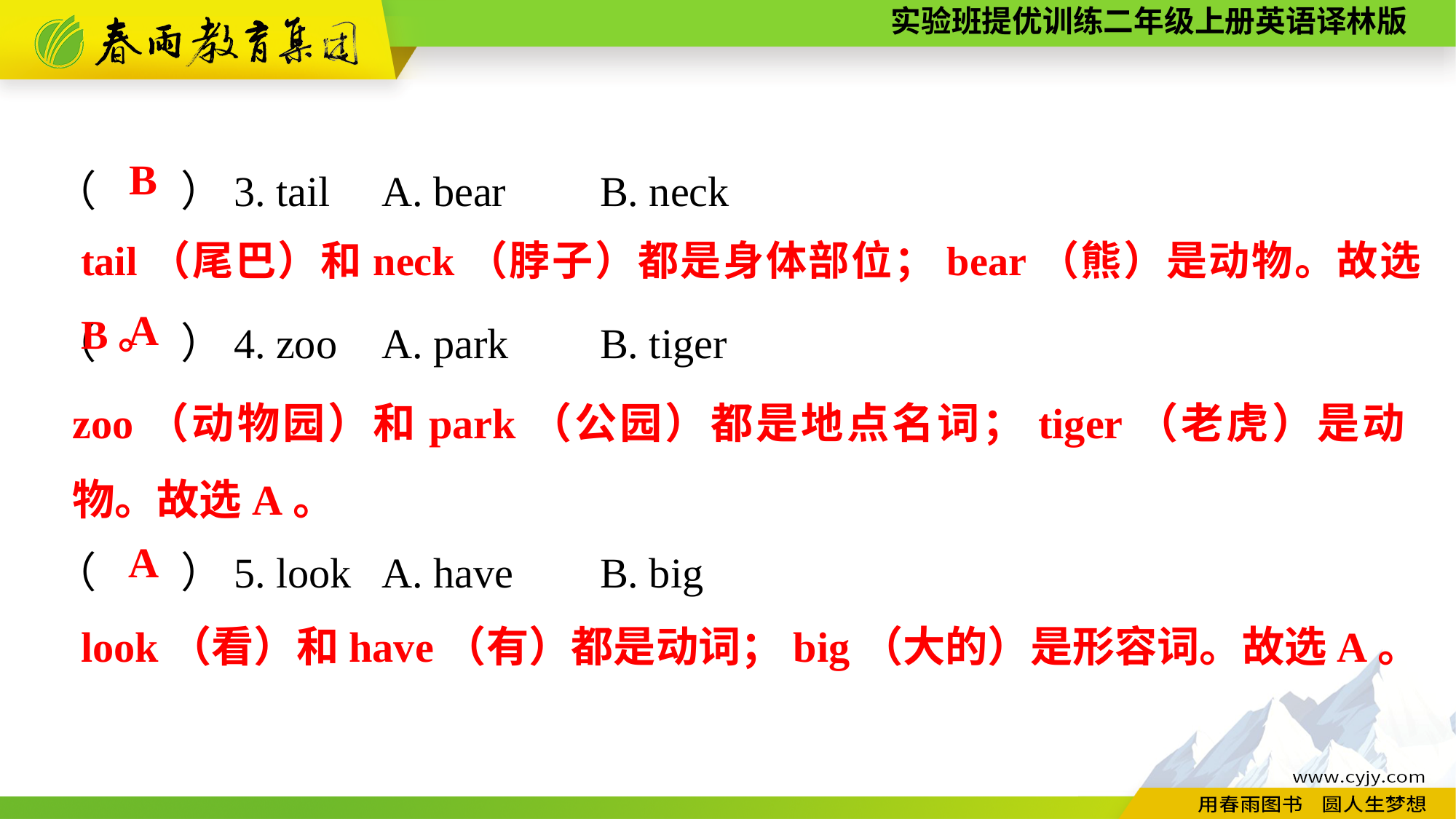

（　　）3. tail	A. bear	B. neck

（　　）4. zoo	A. park	B. tiger

（　　）5. look	A. have	B. big
B
tail（尾巴）和neck（脖子）都是身体部位；bear（熊）是动物。故选B。
A
zoo（动物园）和park（公园）都是地点名词；tiger（老虎）是动物。故选A。
A
look（看）和have（有）都是动词；big（大的）是形容词。故选A。